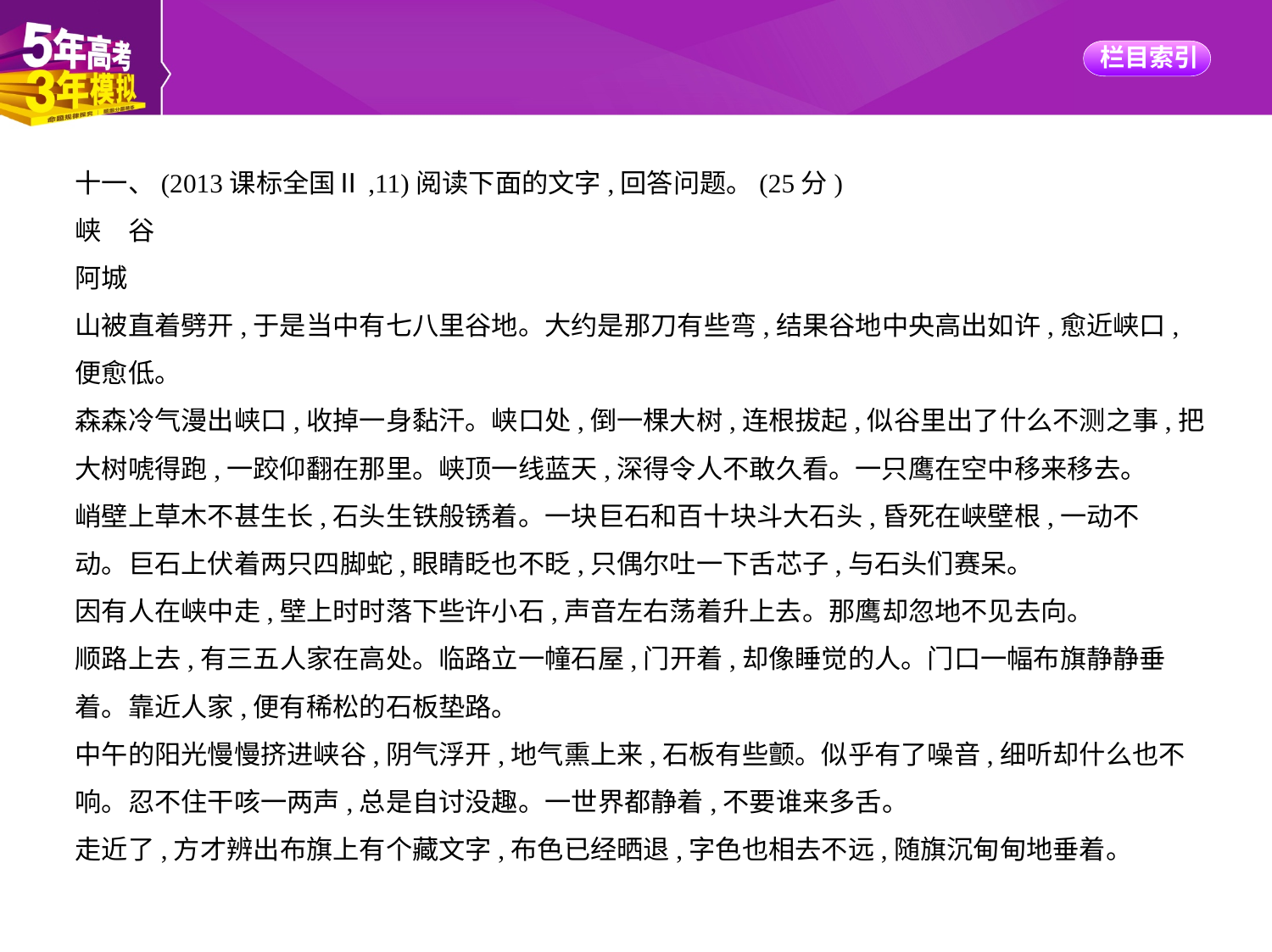

十一、(2013课标全国Ⅱ,11)阅读下面的文字,回答问题。(25分)
峡　谷
阿城
山被直着劈开,于是当中有七八里谷地。大约是那刀有些弯,结果谷地中央高出如许,愈近峡口,
便愈低。
森森冷气漫出峡口,收掉一身黏汗。峡口处,倒一棵大树,连根拔起,似谷里出了什么不测之事,把
大树唬得跑,一跤仰翻在那里。峡顶一线蓝天,深得令人不敢久看。一只鹰在空中移来移去。
峭壁上草木不甚生长,石头生铁般锈着。一块巨石和百十块斗大石头,昏死在峡壁根,一动不
动。巨石上伏着两只四脚蛇,眼睛眨也不眨,只偶尔吐一下舌芯子,与石头们赛呆。
因有人在峡中走,壁上时时落下些许小石,声音左右荡着升上去。那鹰却忽地不见去向。
顺路上去,有三五人家在高处。临路立一幢石屋,门开着,却像睡觉的人。门口一幅布旗静静垂
着。靠近人家,便有稀松的石板垫路。
中午的阳光慢慢挤进峡谷,阴气浮开,地气熏上来,石板有些颤。似乎有了噪音,细听却什么也不
响。忍不住干咳一两声,总是自讨没趣。一世界都静着,不要谁来多舌。
走近了,方才辨出布旗上有个藏文字,布色已经晒退,字色也相去不远,随旗沉甸甸地垂着。